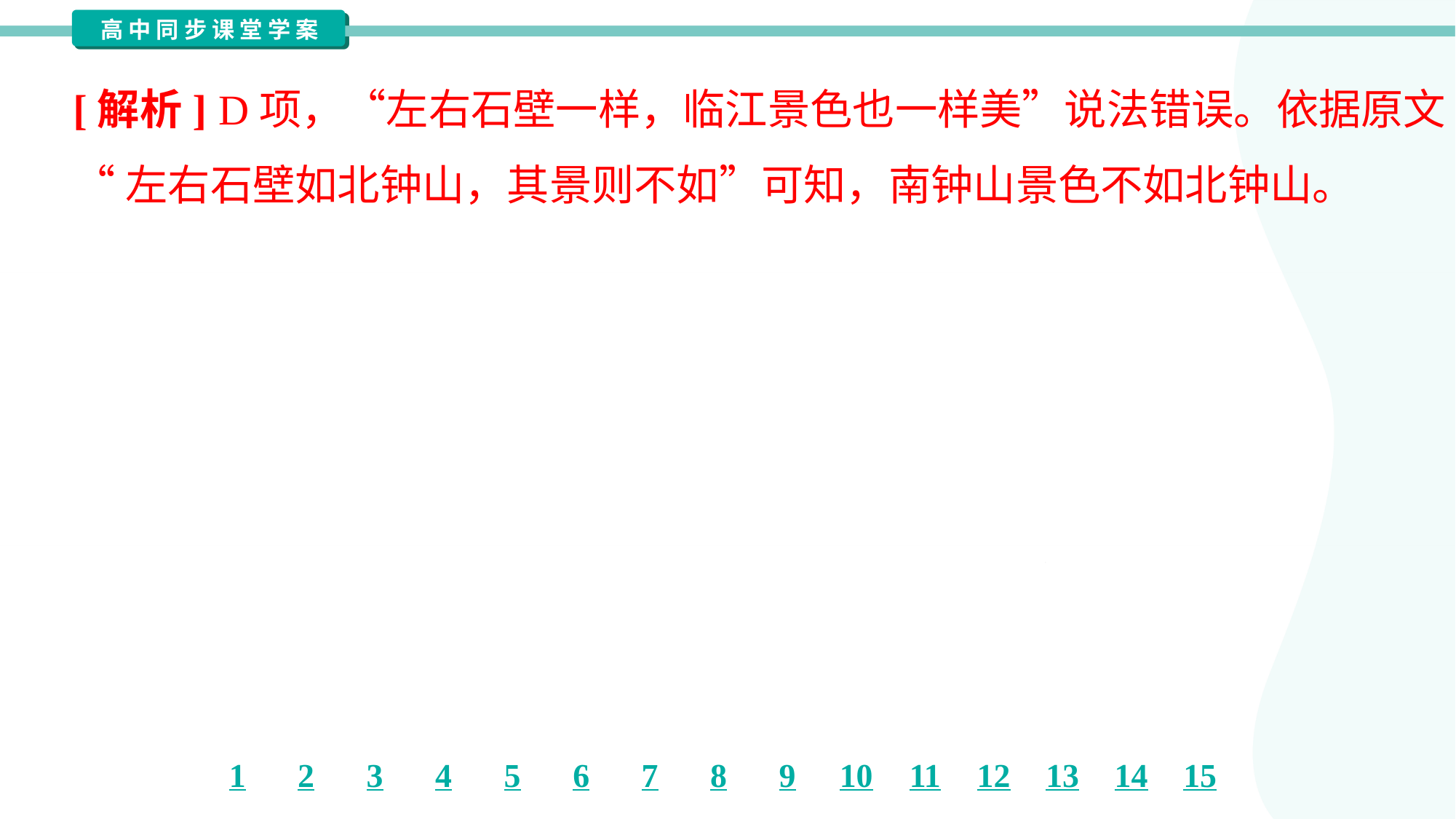

[解析] D项，“左右石壁一样，临江景色也一样美”说法错误。依据原文
“左右石壁如北钟山，其景则不如”可知，南钟山景色不如北钟山。